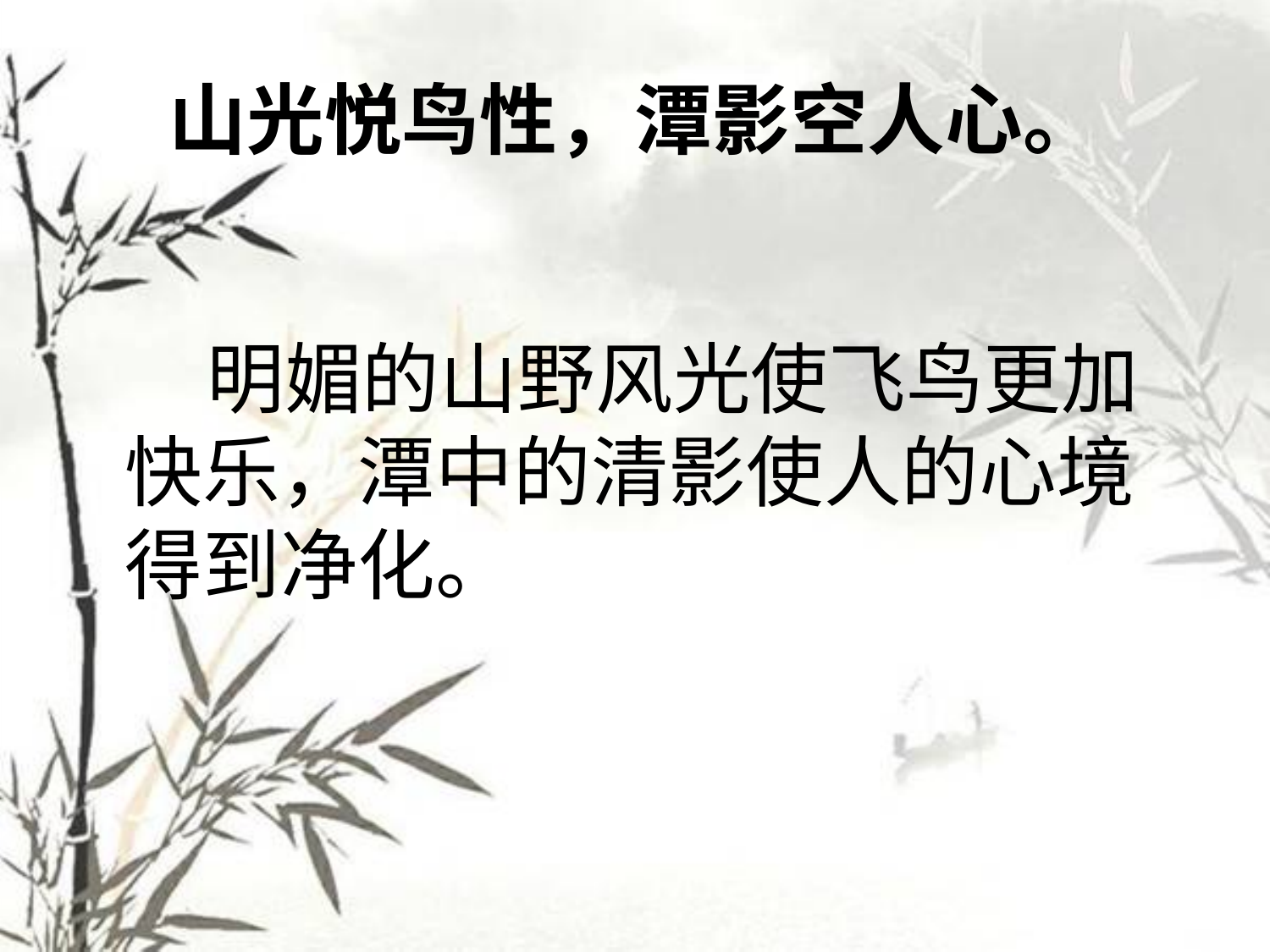

# 山光悦鸟性，潭影空人心。
       明媚的山野风光使飞鸟更加快乐，潭中的清影使人的心境得到净化。